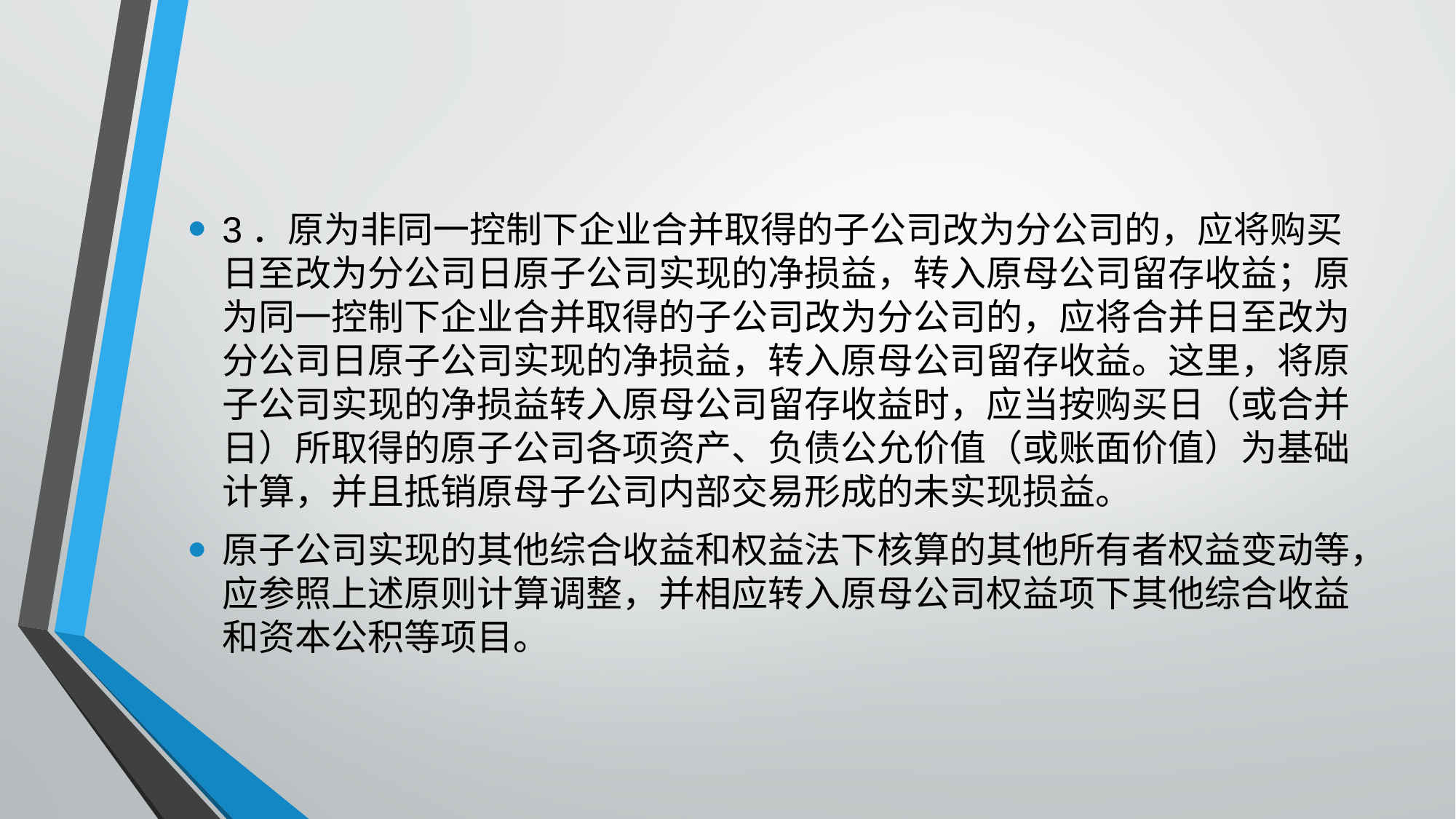

#
3．原为非同一控制下企业合并取得的子公司改为分公司的，应将购买日至改为分公司日原子公司实现的净损益，转入原母公司留存收益；原为同一控制下企业合并取得的子公司改为分公司的，应将合并日至改为分公司日原子公司实现的净损益，转入原母公司留存收益。这里，将原子公司实现的净损益转入原母公司留存收益时，应当按购买日（或合并日）所取得的原子公司各项资产、负债公允价值（或账面价值）为基础计算，并且抵销原母子公司内部交易形成的未实现损益。
原子公司实现的其他综合收益和权益法下核算的其他所有者权益变动等，应参照上述原则计算调整，并相应转入原母公司权益项下其他综合收益和资本公积等项目。